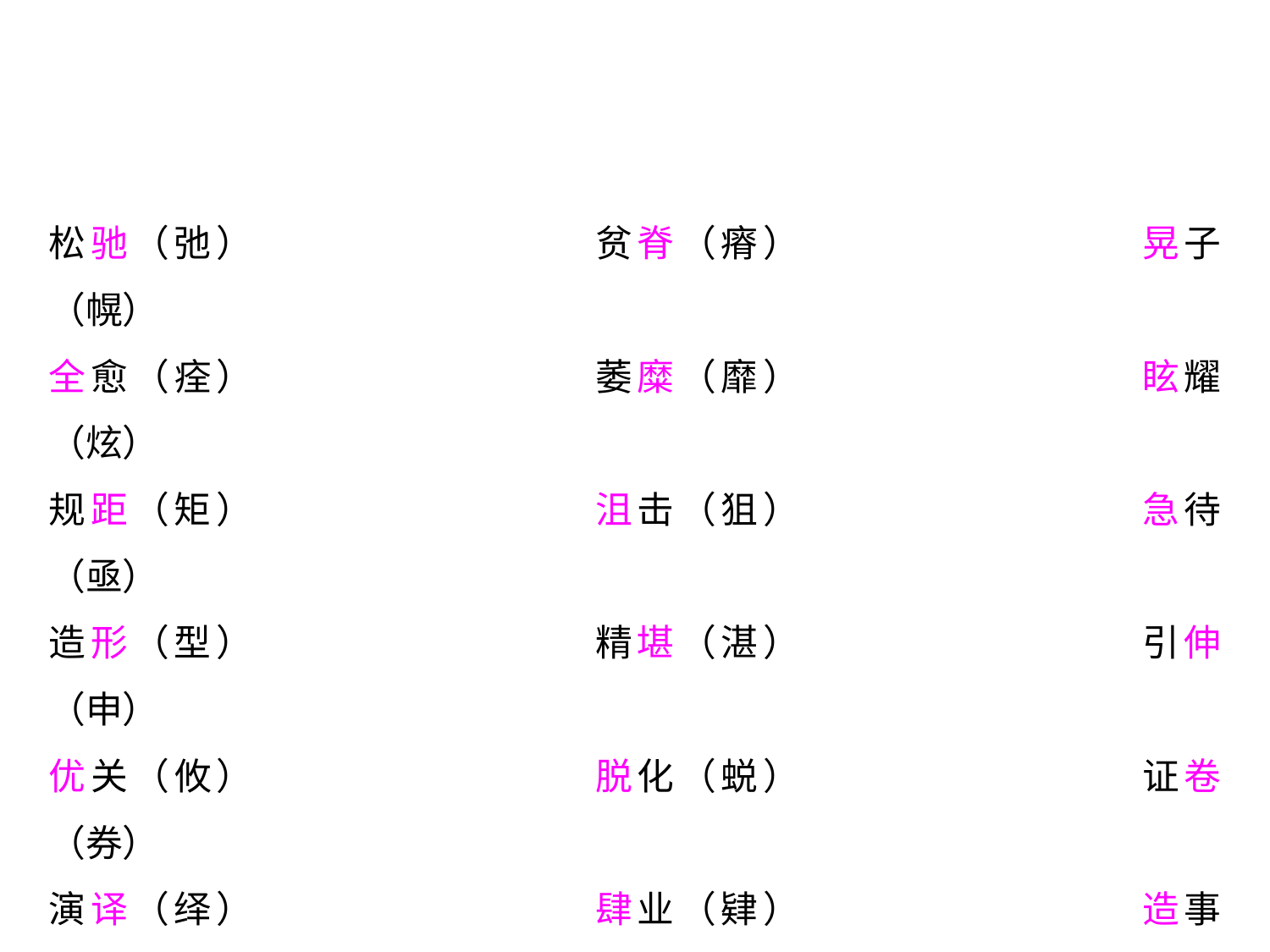

松驰（弛）			贫脊（瘠）			晃子（幌）
全愈（痊）			萎糜（靡）			眩耀（炫）
规距（矩）			沮击（狙）			急待（亟）
造形（型）			精堪（湛）			引伸（申）
优关（攸）			脱化（蜕）			证卷（券）
演译（绎）			肆业（肄）			造事（肇）
复没（覆）			陷井（阱）			苍桑（沧）
吞筮（噬）			污晦（秽）			减默（缄）
溃赠（馈）